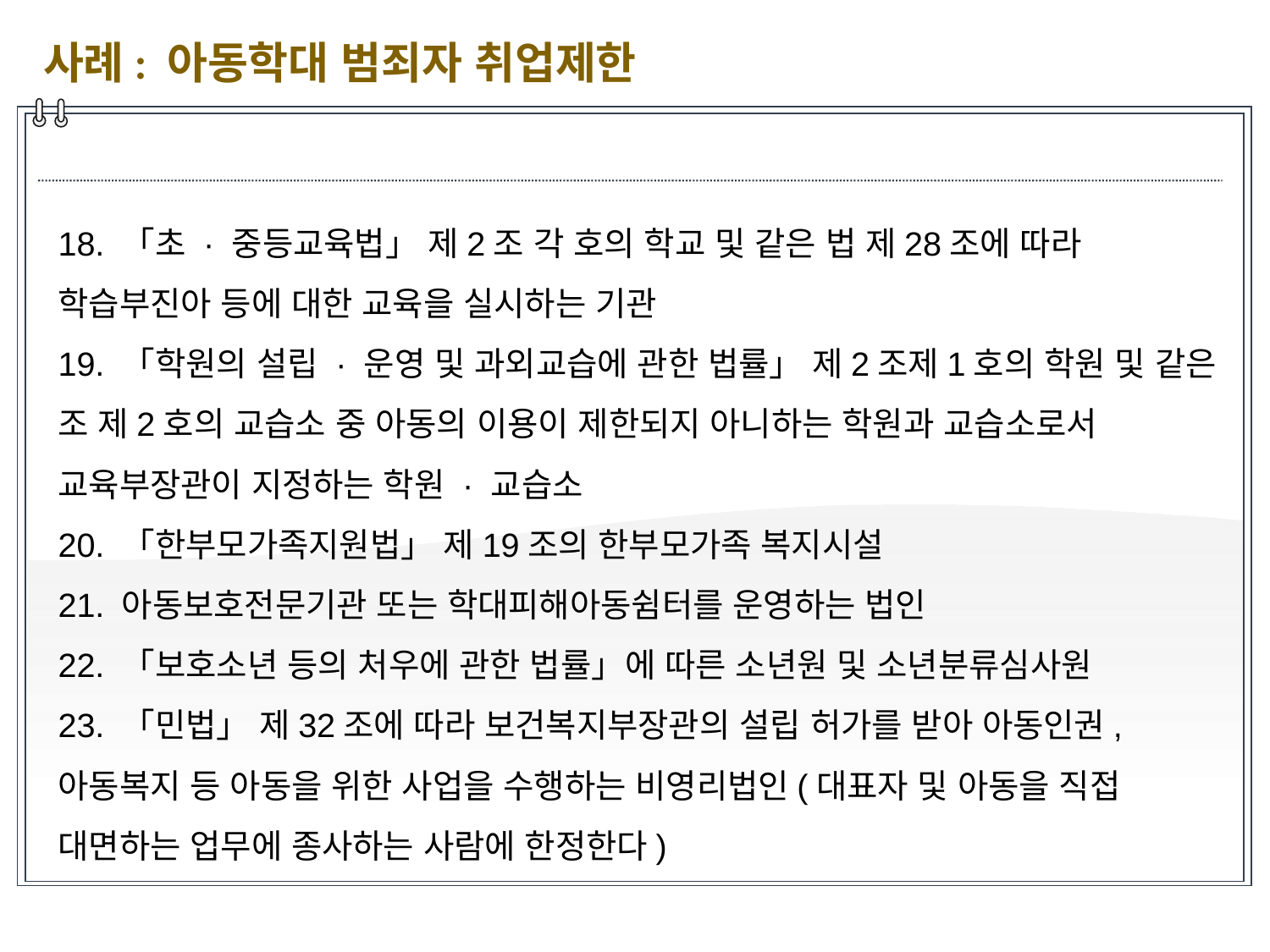

사례: 아동학대 범죄자 취업제한

18. 「초 · 중등교육법」 제2조 각 호의 학교 및 같은 법 제28조에 따라 학습부진아 등에 대한 교육을 실시하는 기관
19. 「학원의 설립 · 운영 및 과외교습에 관한 법률」 제2조제1호의 학원 및 같은 조 제2호의 교습소 중 아동의 이용이 제한되지 아니하는 학원과 교습소로서 교육부장관이 지정하는 학원 · 교습소
20. 「한부모가족지원법」 제19조의 한부모가족 복지시설
21. 아동보호전문기관 또는 학대피해아동쉼터를 운영하는 법인
22. 「보호소년 등의 처우에 관한 법률」에 따른 소년원 및 소년분류심사원
23. 「민법」 제32조에 따라 보건복지부장관의 설립 허가를 받아 아동인권, 아동복지 등 아동을 위한 사업을 수행하는 비영리법인(대표자 및 아동을 직접 대면하는 업무에 종사하는 사람에 한정한다)